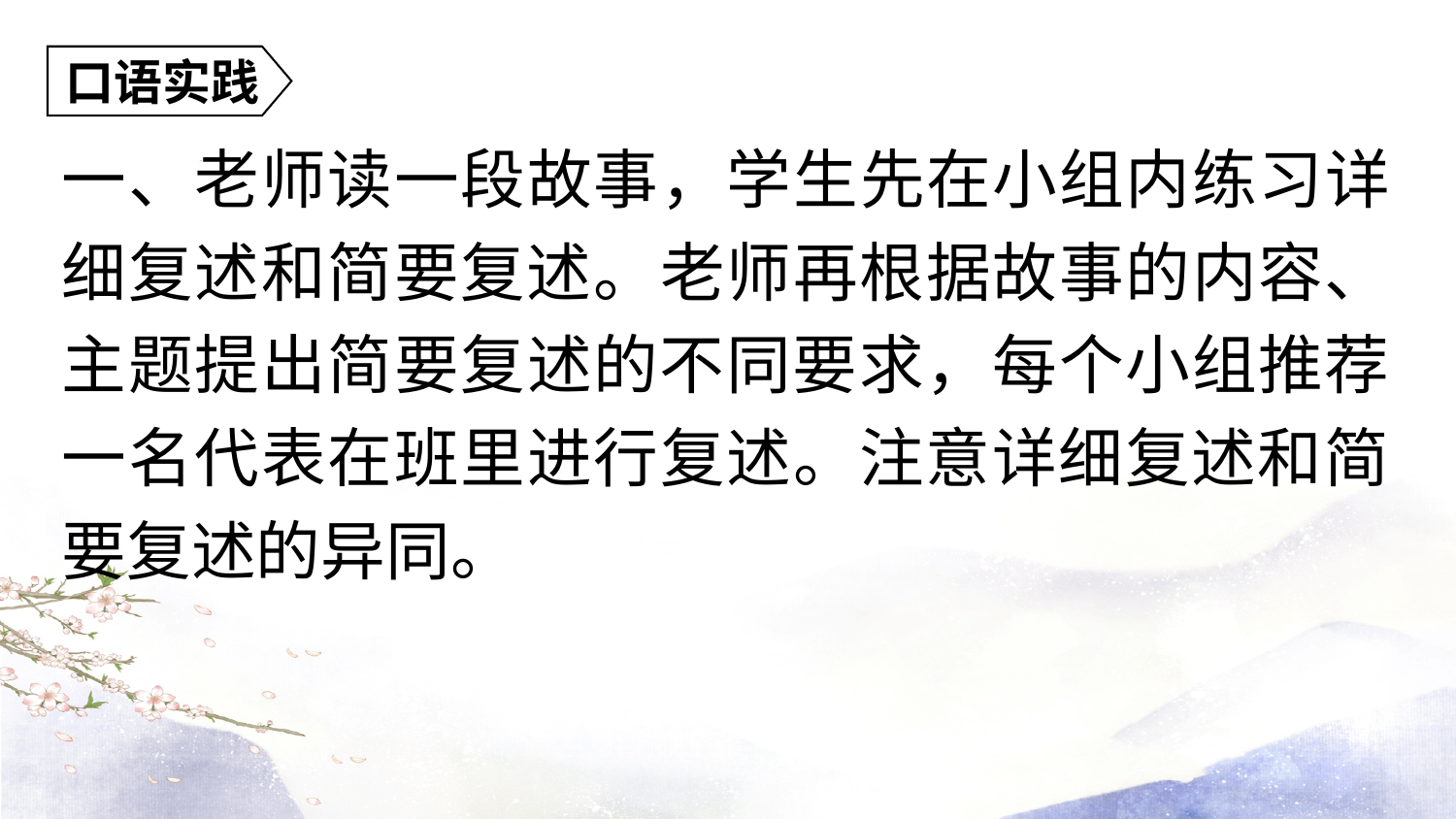

口语实践
一、老师读一段故事，学生先在小组内练习详细复述和简要复述。老师再根据故事的内容、主题提出简要复述的不同要求，每个小组推荐一名代表在班里进行复述。注意详细复述和简要复述的异同。